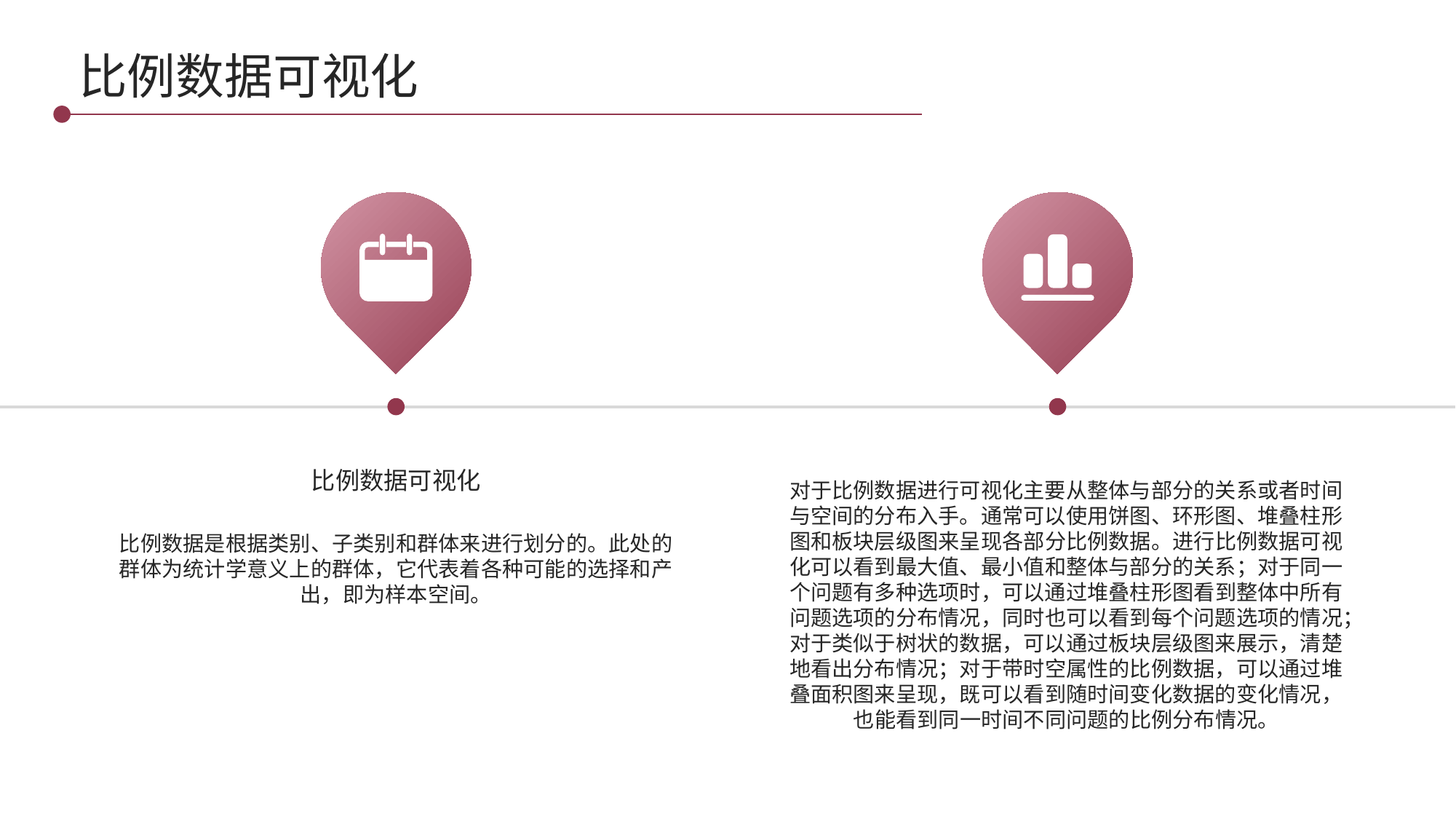

比例数据可视化

比例数据可视化
比例数据是根据类别、子类别和群体来进行划分的。此处的群体为统计学意义上的群体，它代表着各种可能的选择和产出，即为样本空间。

对于比例数据进行可视化主要从整体与部分的关系或者时间与空间的分布入手。通常可以使用饼图、环形图、堆叠柱形图和板块层级图来呈现各部分比例数据。进行比例数据可视化可以看到最大值、最小值和整体与部分的关系；对于同一个问题有多种选项时，可以通过堆叠柱形图看到整体中所有问题选项的分布情况，同时也可以看到每个问题选项的情况；对于类似于树状的数据，可以通过板块层级图来展示，清楚地看出分布情况；对于带时空属性的比例数据，可以通过堆叠面积图来呈现，既可以看到随时间变化数据的变化情况，也能看到同一时间不同问题的比例分布情况。